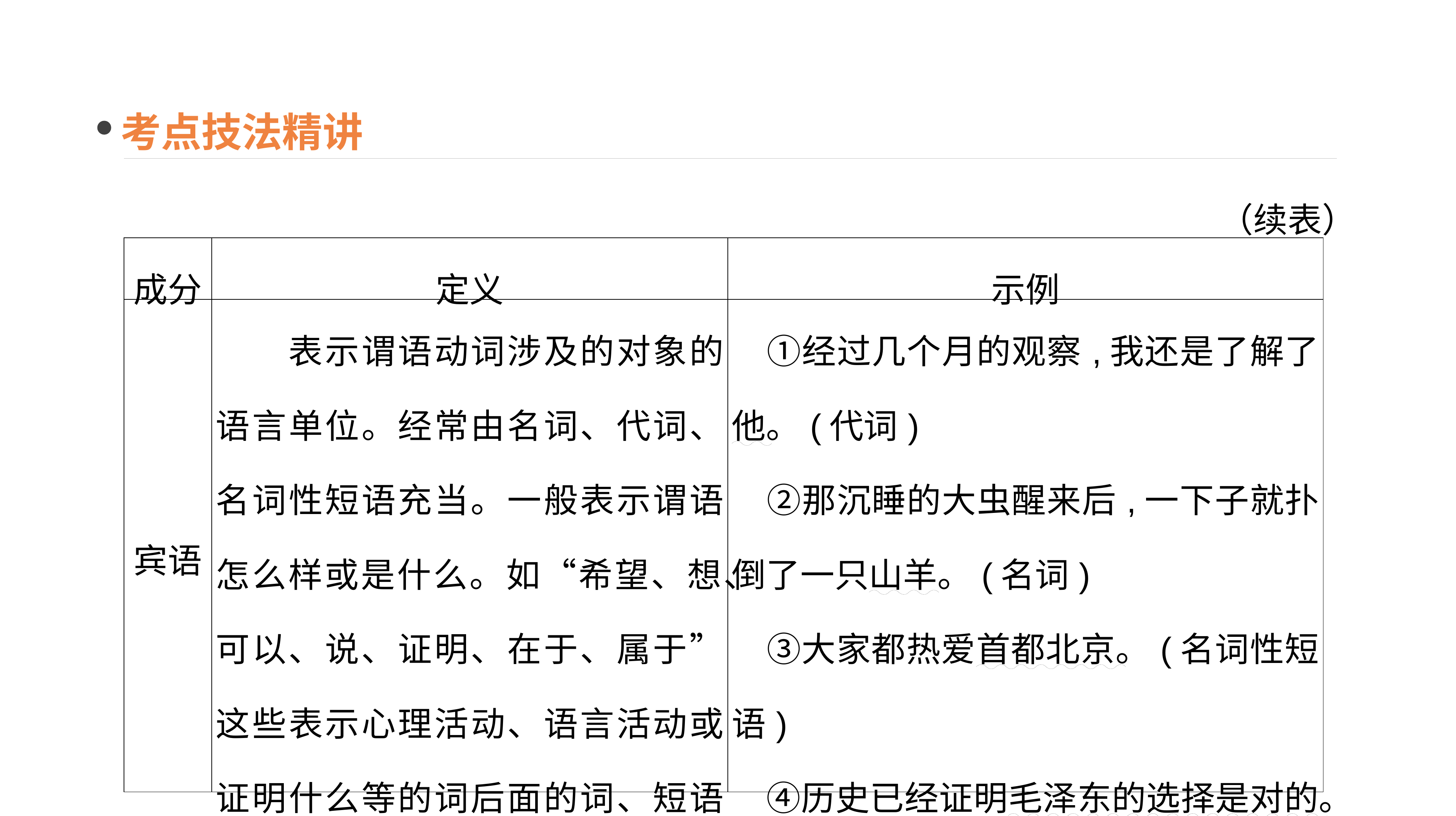

考点技法精讲

（续表）
| 成分 | 定义 | 示例 |
| --- | --- | --- |
| 宾语 | 表示谓语动词涉及的对象的语言单位。经常由名词、代词、名词性短语充当。一般表示谓语怎么样或是什么。如“希望、想、可以、说、证明、在于、属于”这些表示心理活动、语言活动或证明什么等的词后面的词、短语或句子一般都做宾语 | ①经过几个月的观察,我还是了解了他。(代词) 　②那沉睡的大虫醒来后,一下子就扑倒了一只山羊。(名词) 　③大家都热爱首都北京。(名词性短语) 　④历史已经证明毛泽东的选择是对的。(句子做“证明”的宾语) |